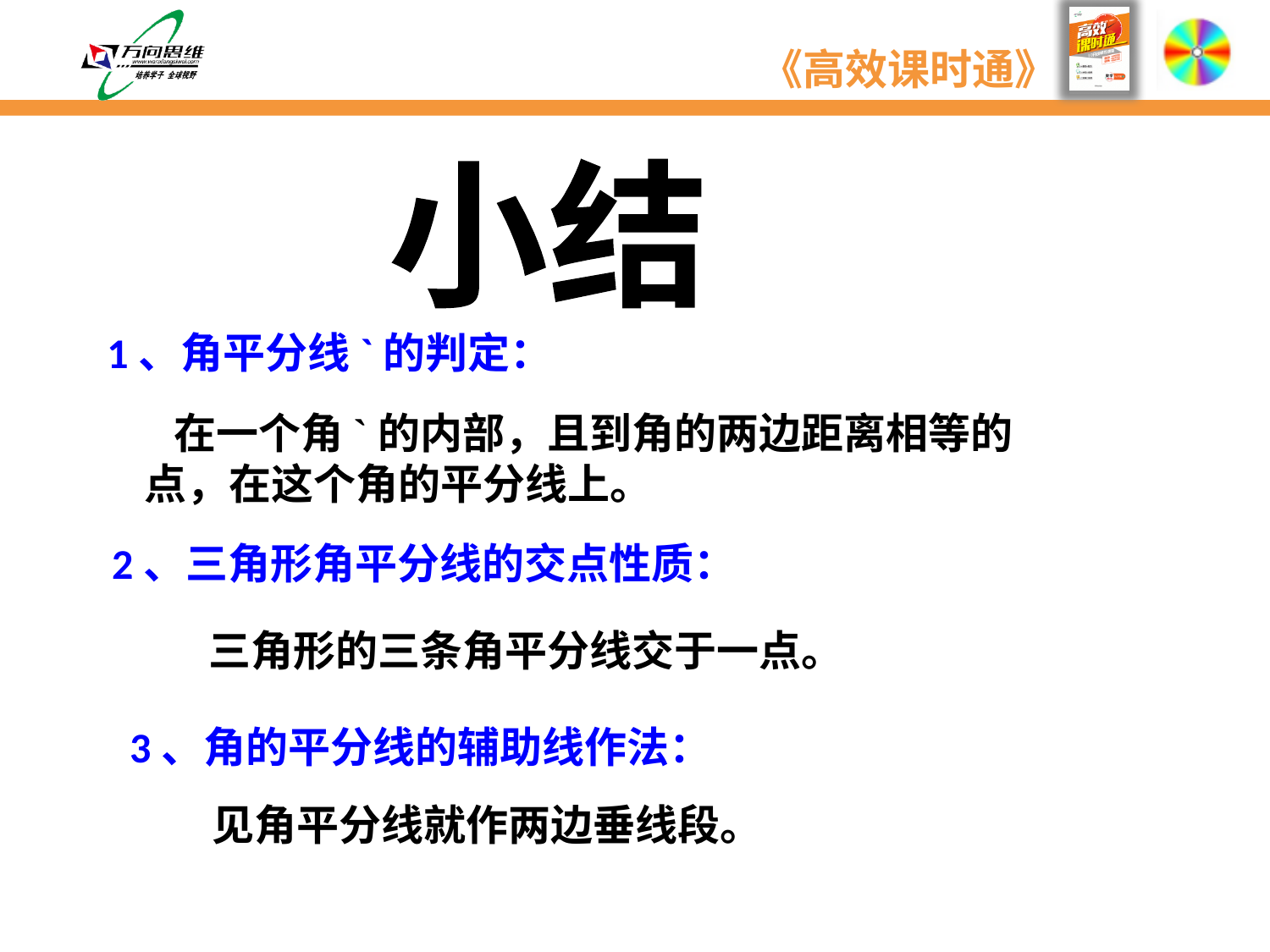

小结
1、角平分线`的判定：
  在一个角`的内部，且到角的两边距离相等的点，在这个角的平分线上。
2、三角形角平分线的交点性质：
   三角形的三条角平分线交于一点。
3、角的平分线的辅助线作法：
见角平分线就作两边垂线段。